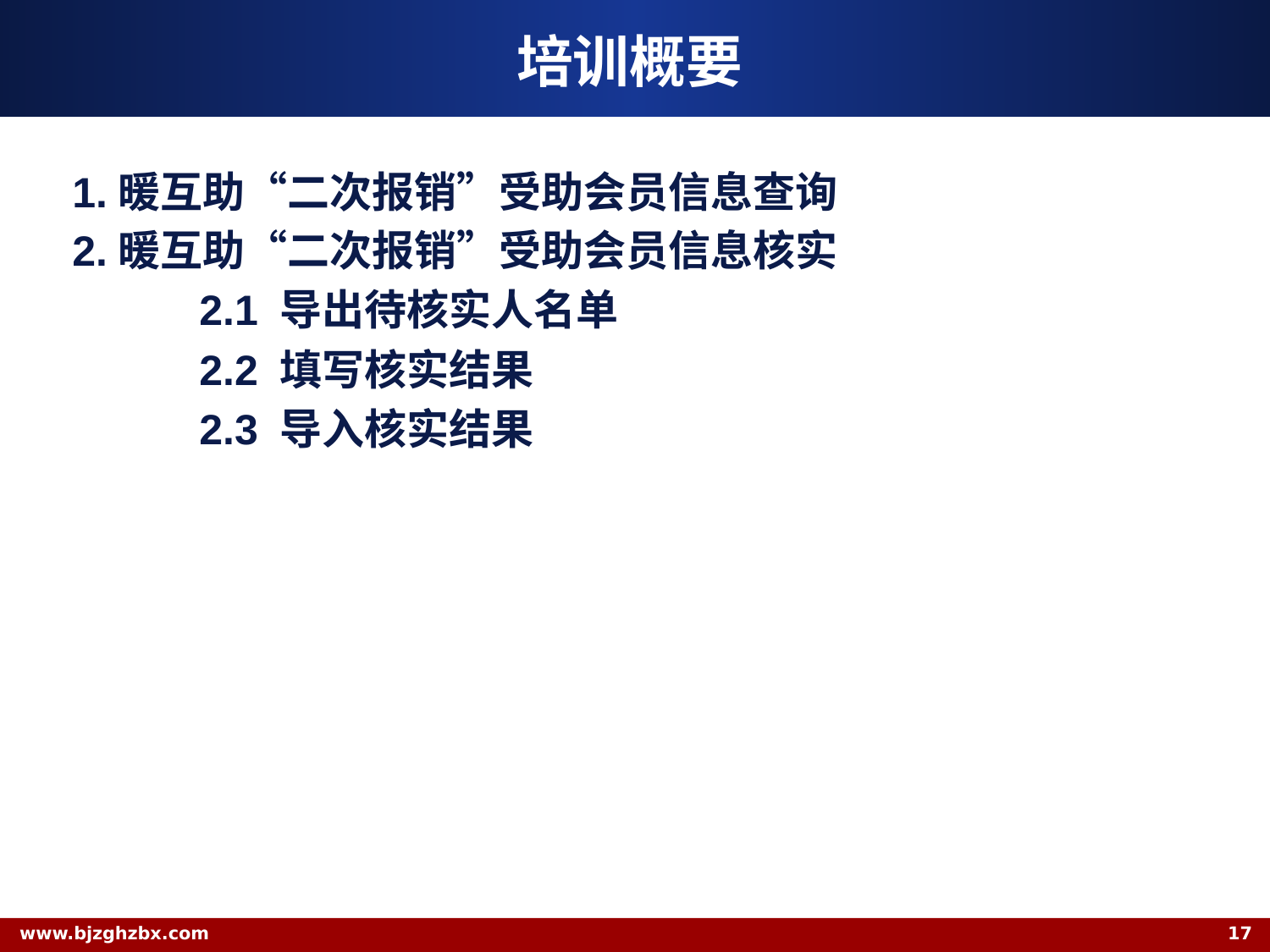

# 培训概要
1.暖互助“二次报销”受助会员信息查询
2.暖互助“二次报销”受助会员信息核实
	2.1 导出待核实人名单
	2.2 填写核实结果
	2.3 导入核实结果

www.bjzghzbx.com                                                                                                                                                                      17